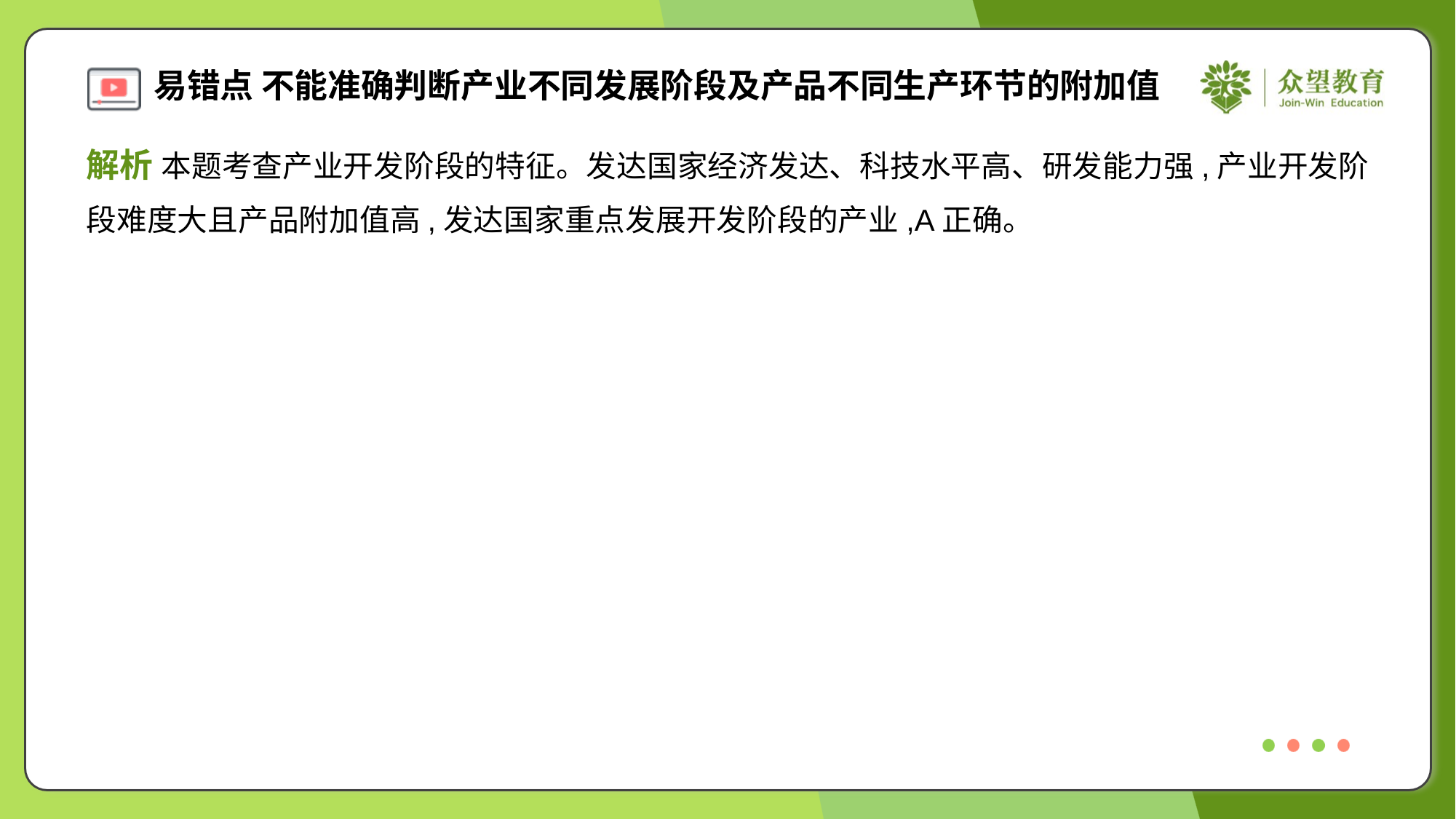

解析 本题考查产业开发阶段的特征。发达国家经济发达、科技水平高、研发能力强,产业开发阶
段难度大且产品附加值高,发达国家重点发展开发阶段的产业,A正确。